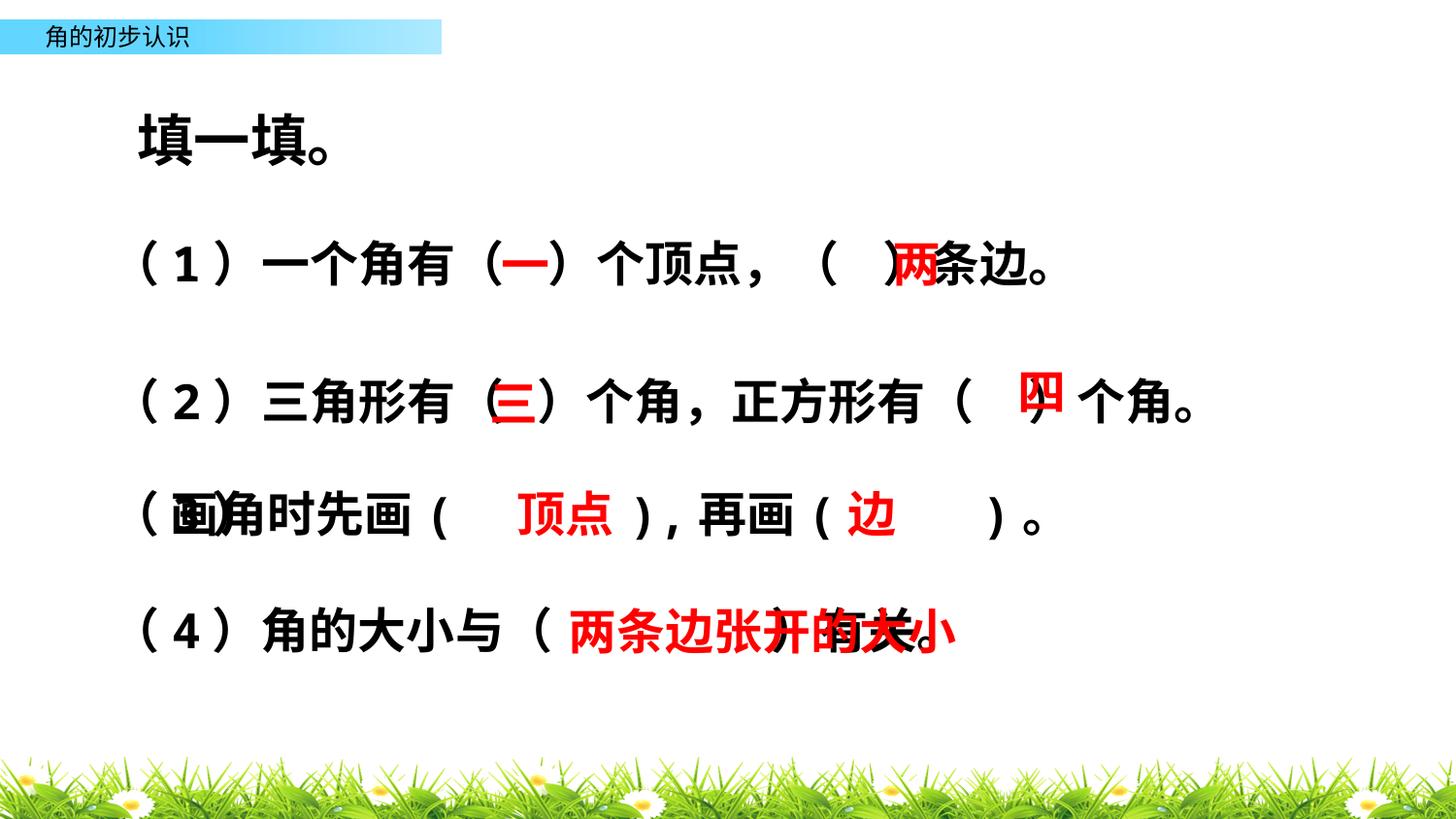

填一填。
两
（1）一个角有（    ）个顶点，（    ）条边。
一
四
（2）三角形有（   ）个角，正方形有（     ）个角。

三
（3）

（4）角的大小与（                    ）有关。
画角时先画(      ),再画(     )。
顶点
边
两条边张开的大小